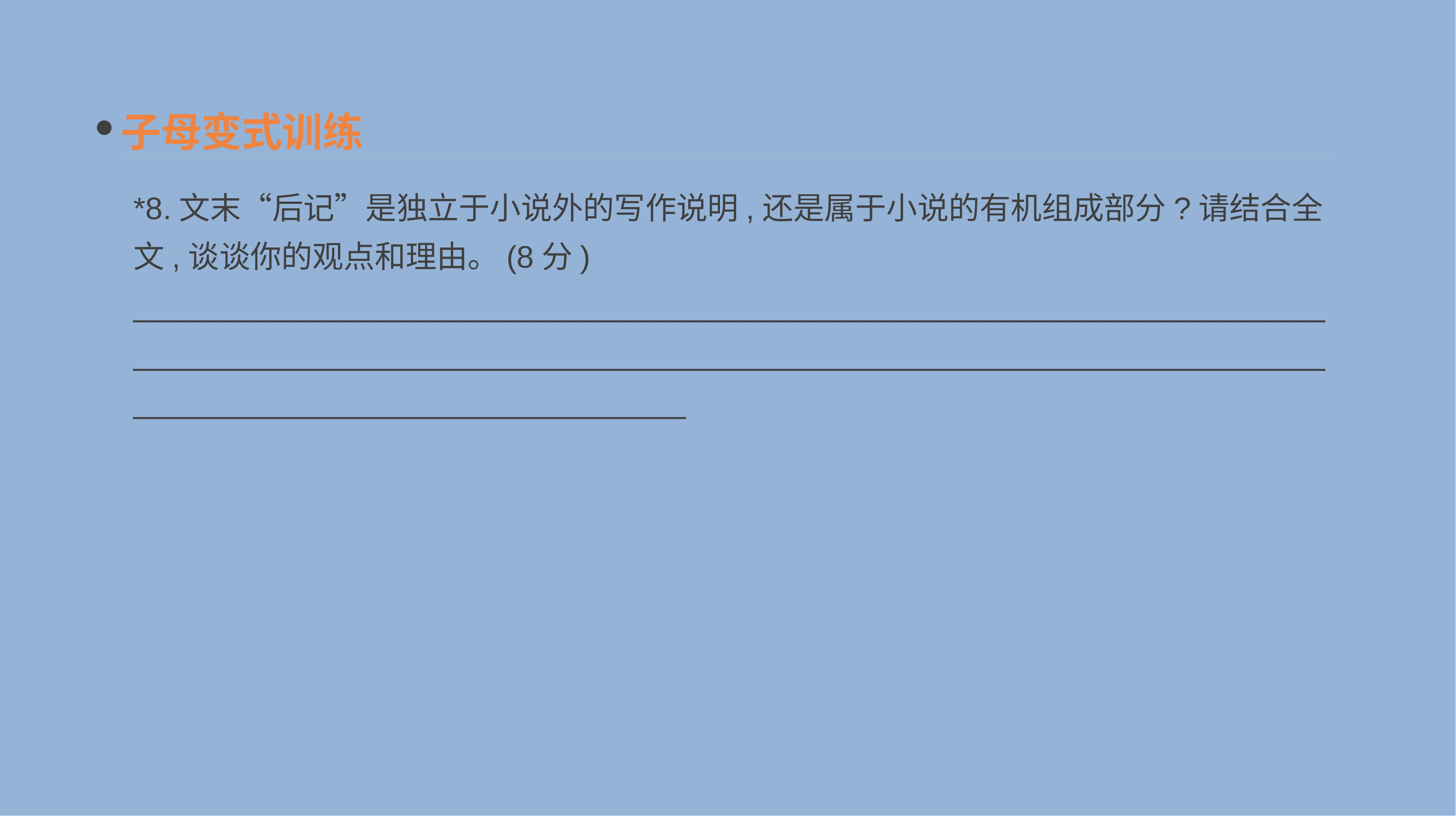

子母变式训练

*8.文末“后记”是独立于小说外的写作说明,还是属于小说的有机组成部分?请结合全文,谈谈你的观点和理由。(8分) __________________________________________________________________________________________________________________________________________________________________________